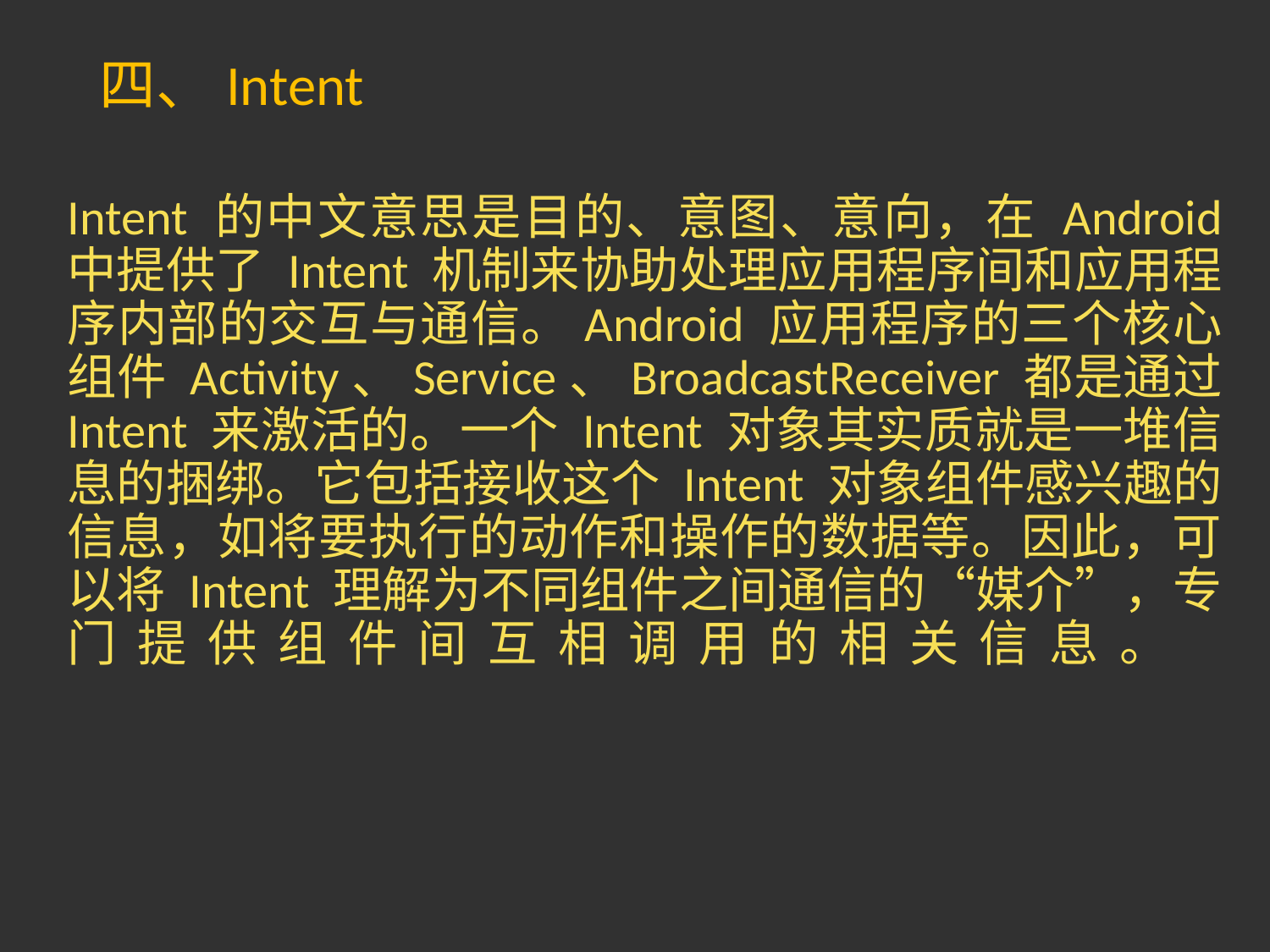

# 四、Intent
Intent 的中文意思是目的、意图、意向，在 Android 中提供了 Intent 机制来协助处理应用程序间和应用程序内部的交互与通信。Android 应用程序的三个核心组件 Activity、Service、BroadcastReceiver 都是通过 Intent 来激活的。一个 Intent 对象其实质就是一堆信息的捆绑。它包括接收这个 Intent 对象组件感兴趣的信息，如将要执行的动作和操作的数据等。因此，可以将 Intent 理解为不同组件之间通信的“媒介”，专门提供组件间互相调用的相关信息。